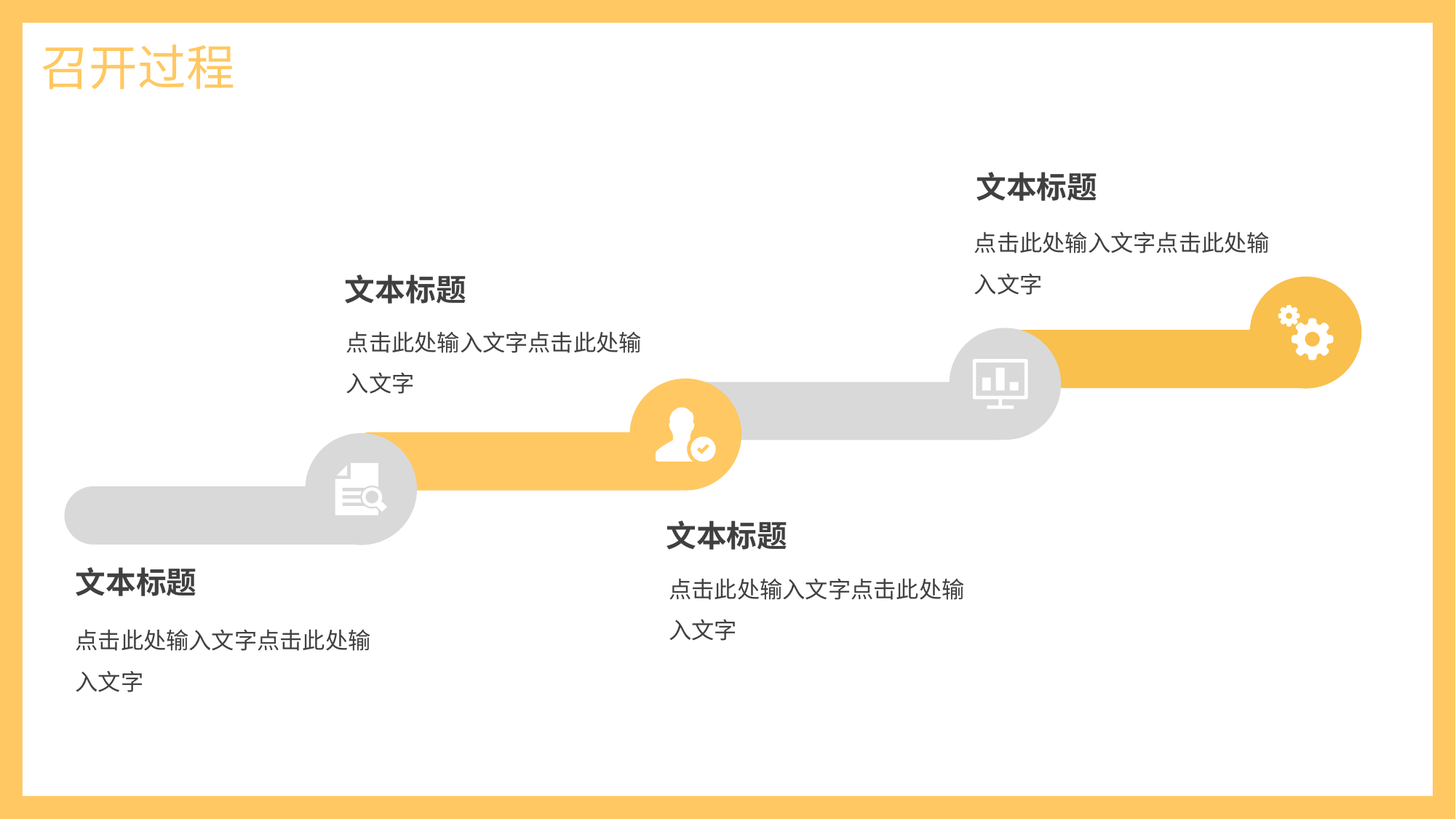

召开过程
文本标题
点击此处输入文字点击此处输入文字
文本标题
点击此处输入文字点击此处输入文字

文本标题
点击此处输入文字点击此处输入文字
文本标题
点击此处输入文字点击此处输入文字